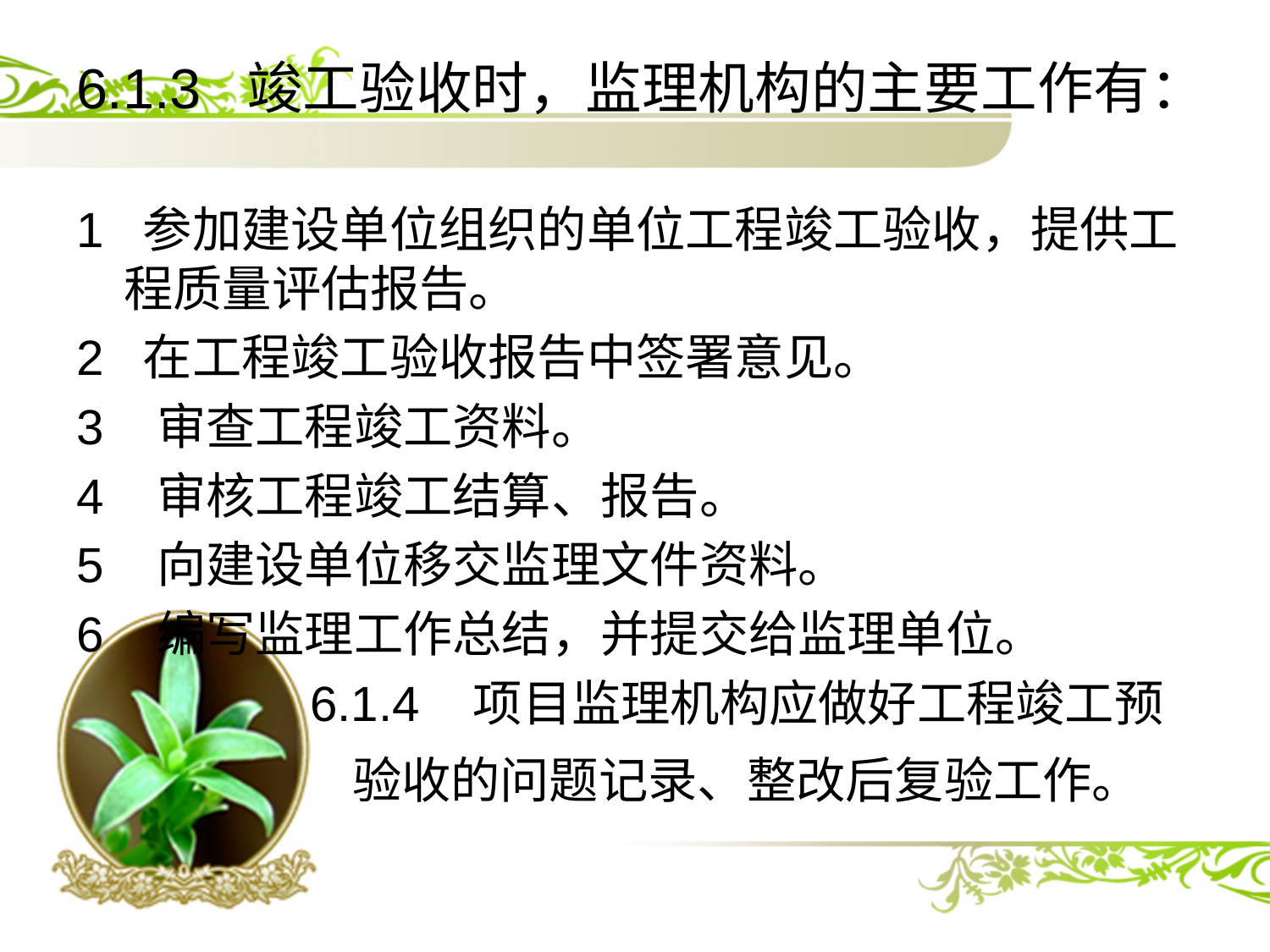

6.1.3  竣工验收时，监理机构的主要工作有：
1  参加建设单位组织的单位工程竣工验收，提供工程质量评估报告。
2  在工程竣工验收报告中签署意见。
3   审查工程竣工资料。
4   审核工程竣工结算、报告。
5   向建设单位移交监理文件资料。
6   编写监理工作总结，并提交给监理单位。
                 6.1.4   项目监理机构应做好工程竣工预
                        验收的问题记录、整改后复验工作。